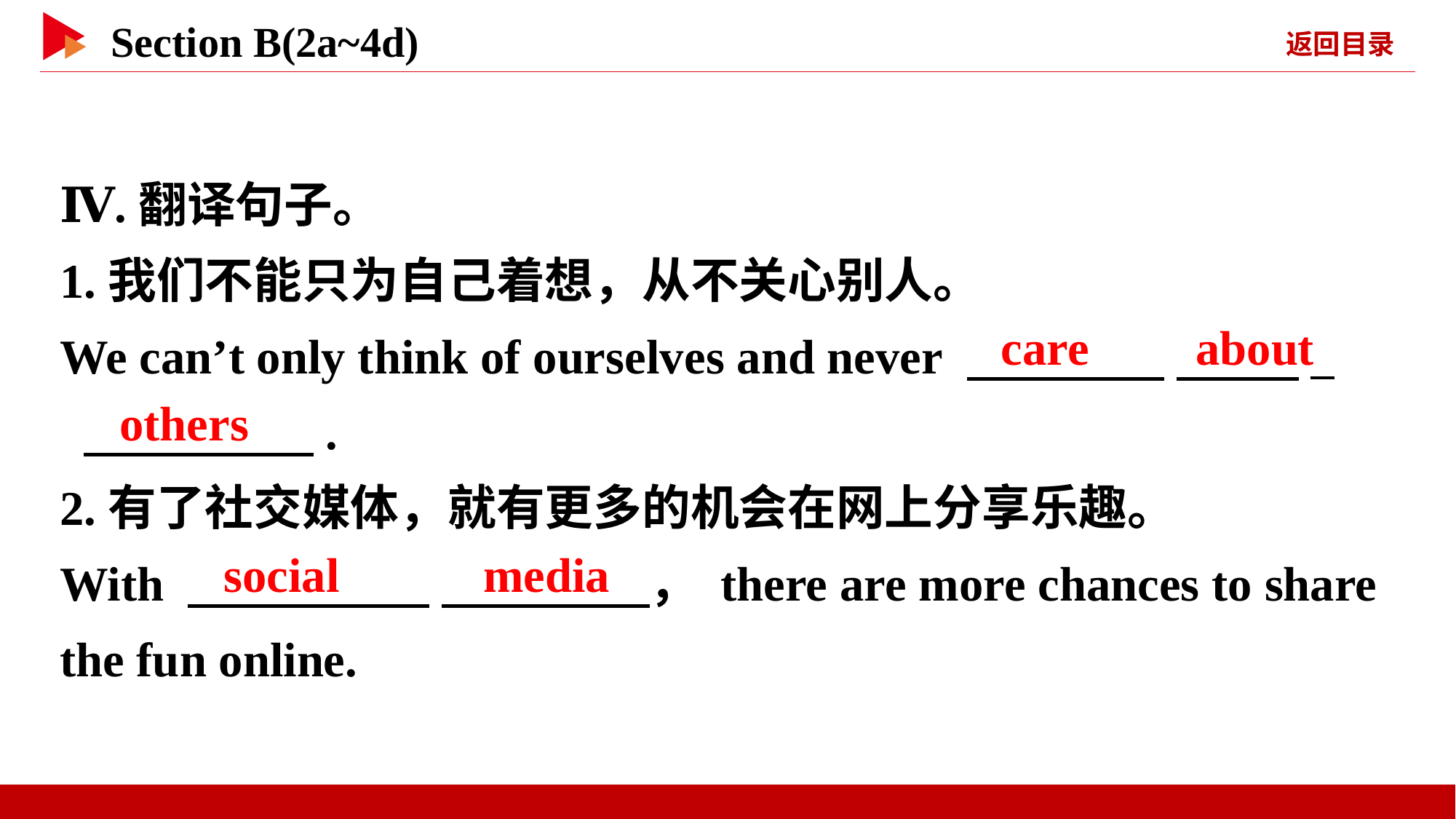

Ⅳ.翻译句子。
1.我们不能只为自己着想，从不关心别人。
We can’t only think of ourselves and never 　         　            _
 　            　.
2.有了社交媒体，就有更多的机会在网上分享乐趣。
With 　             　 　          　， there are more chances to share the fun online.
care 　  about
others
social 　 　media